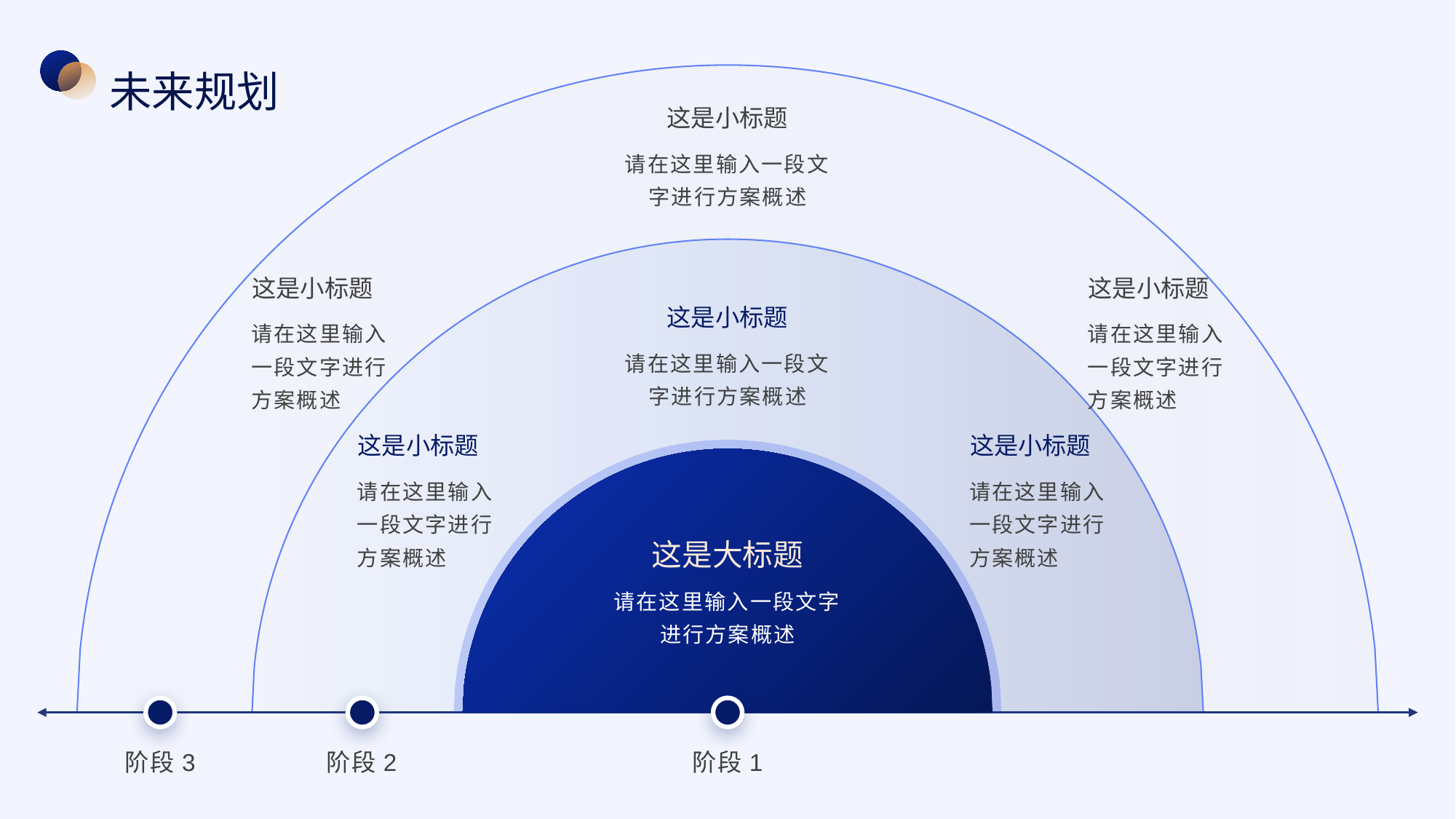

未来规划
这是小标题
请在这里输入一段文字进行方案概述

这是小标题
这是小标题
这是小标题
请在这里输入一段文字进行方案概述
请在这里输入一段文字进行方案概述
请在这里输入一段文字进行方案概述
这是小标题
这是小标题

请在这里输入一段文字进行方案概述
请在这里输入一段文字进行方案概述
这是大标题
请在这里输入一段文字进行方案概述

阶段3
阶段2
阶段1